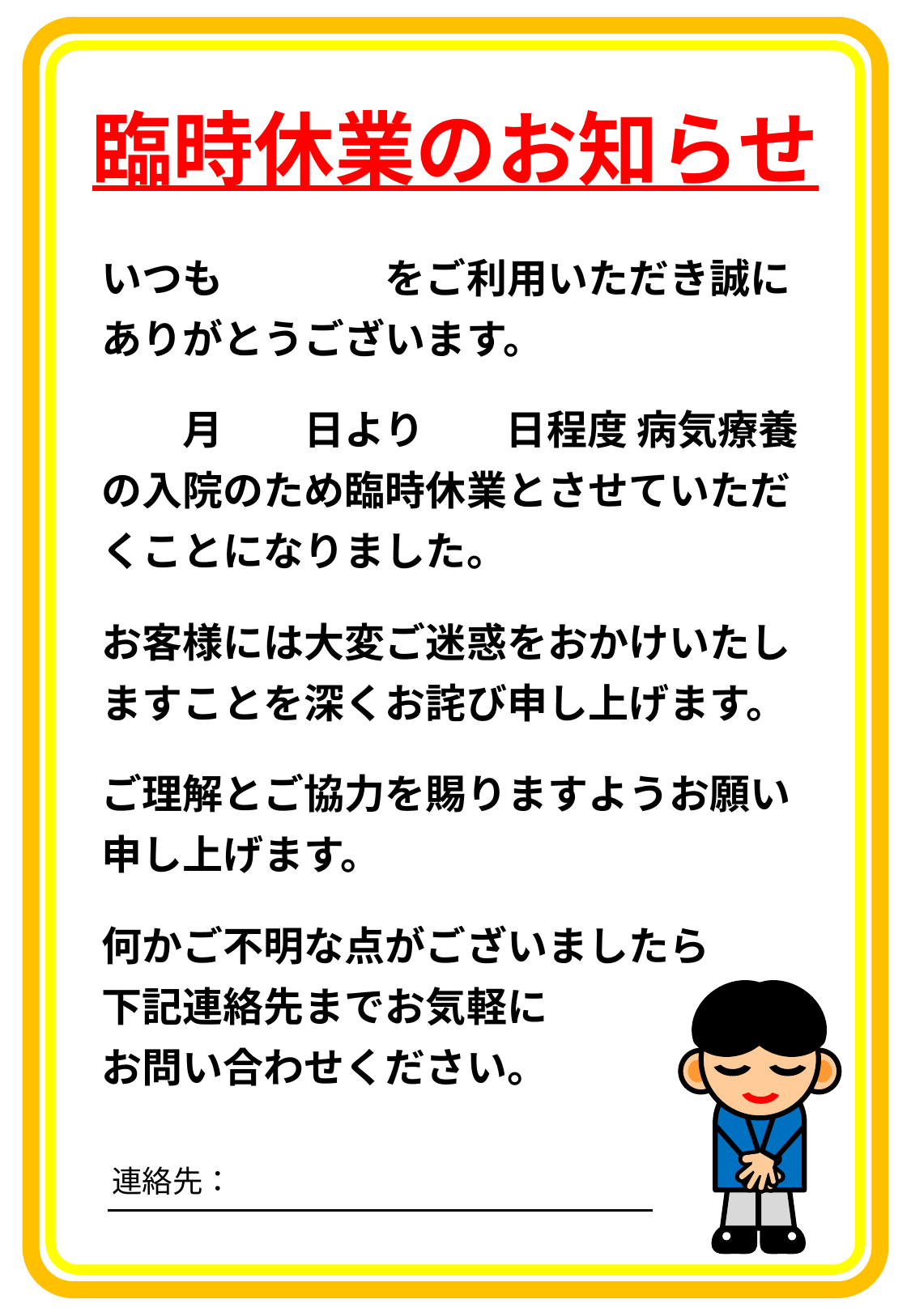

臨時休業のお知らせ
いつも　　　　をご利用いただき誠にありがとうございます。
　　月　　日より　　日程度 病気療養の入院のため臨時休業とさせていただくことになりました。
お客様には大変ご迷惑をおかけいたしますことを深くお詫び申し上げます。
ご理解とご協力を賜りますようお願い申し上げます。
何かご不明な点がございましたら
下記連絡先までお気軽に
お問い合わせください。

連絡先：